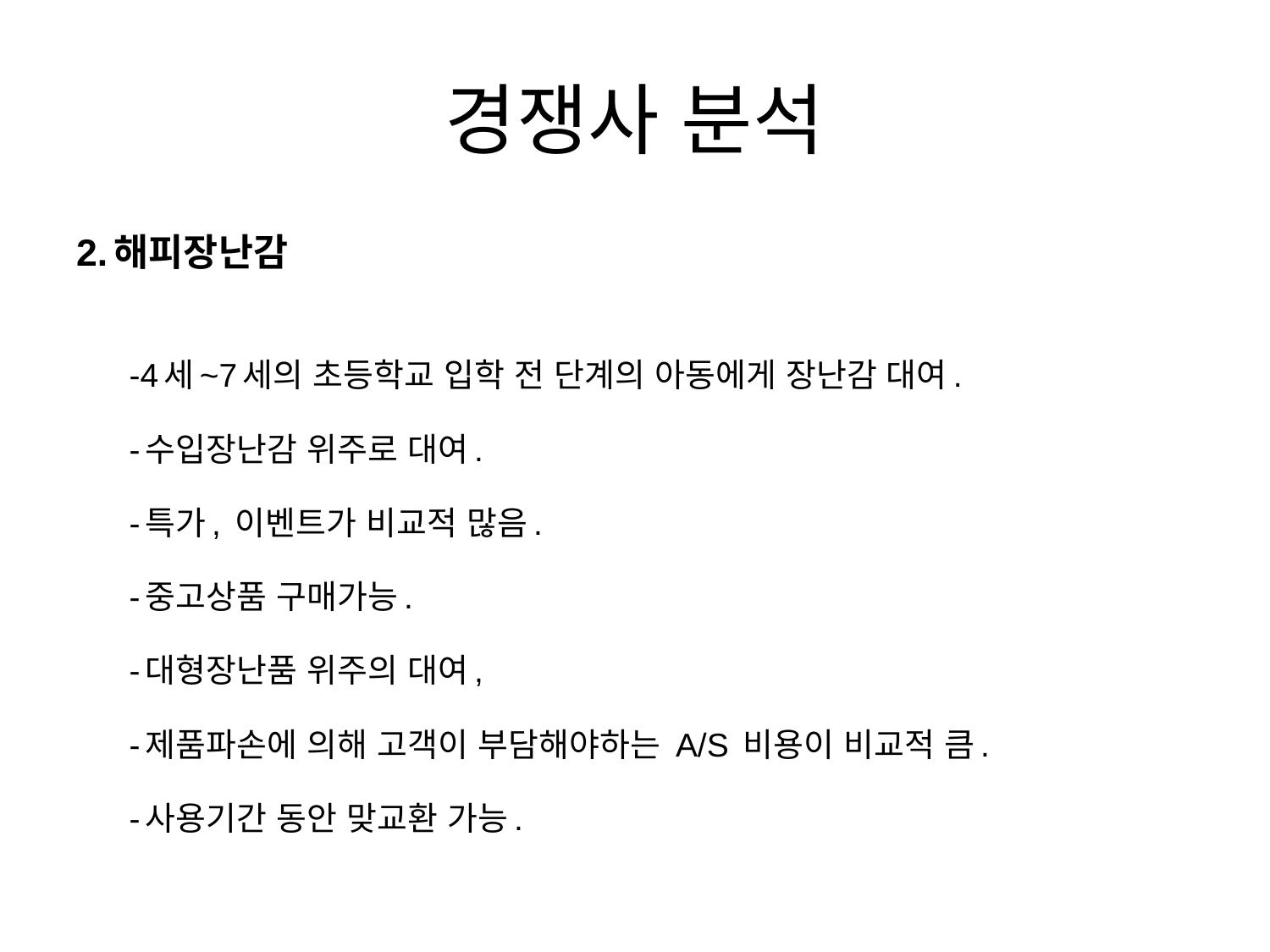

# 경쟁사 분석
2.해피장난감

-4세~7세의 초등학교 입학 전 단계의 아동에게 장난감 대여.
-수입장난감 위주로 대여.
-특가, 이벤트가 비교적 많음.
-중고상품 구매가능.
-대형장난품 위주의 대여,
-제품파손에 의해 고객이 부담해야하는 A/S 비용이 비교적 큼.
-사용기간 동안 맞교환 가능.